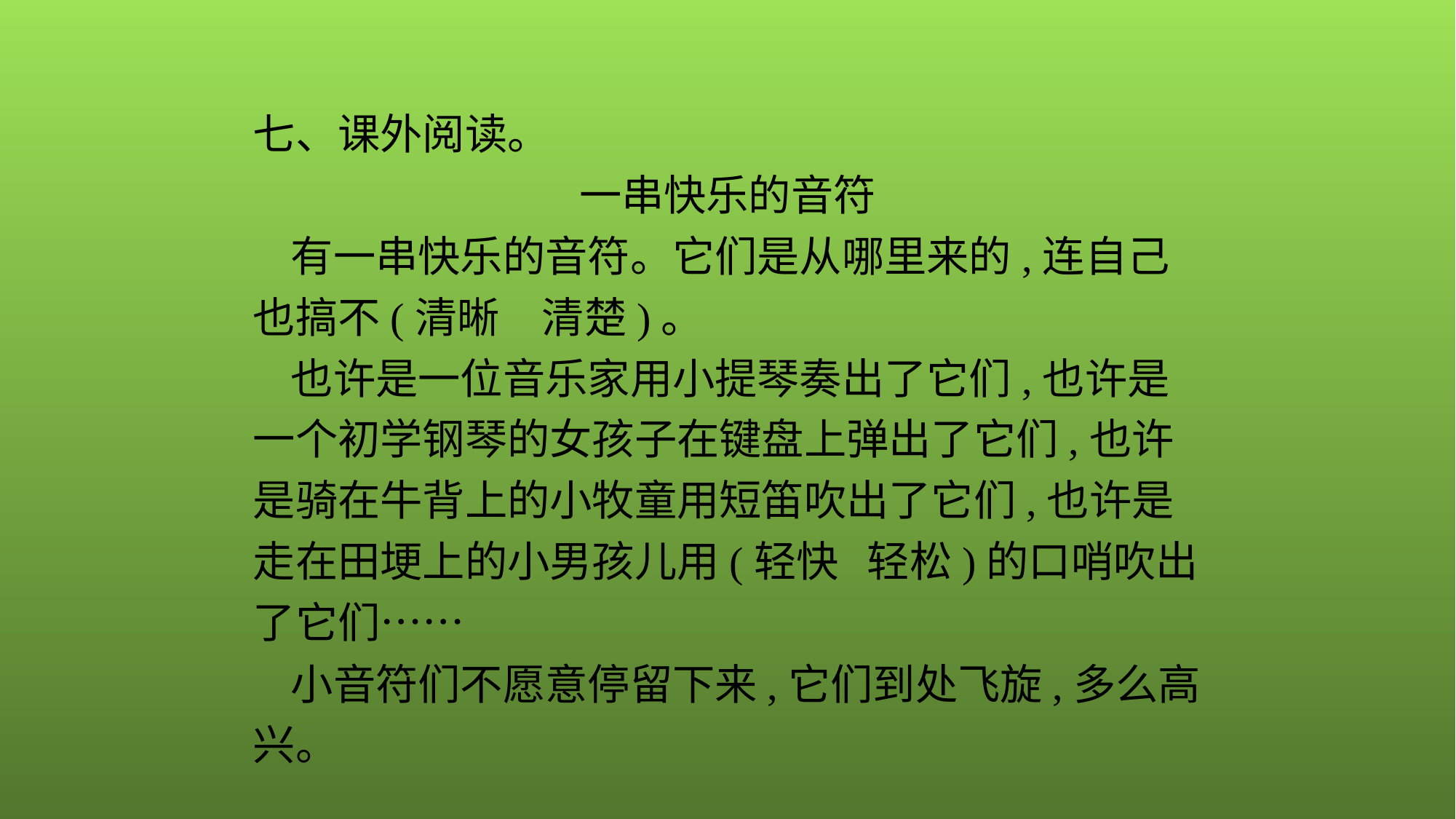

七、课外阅读。
一串快乐的音符
有一串快乐的音符。它们是从哪里来的,连自己也搞不(清晰　清楚)。
也许是一位音乐家用小提琴奏出了它们,也许是一个初学钢琴的女孩子在键盘上弹出了它们,也许是骑在牛背上的小牧童用短笛吹出了它们,也许是走在田埂上的小男孩儿用(轻快   轻松)的口哨吹出了它们……
小音符们不愿意停留下来,它们到处飞旋,多么高兴。